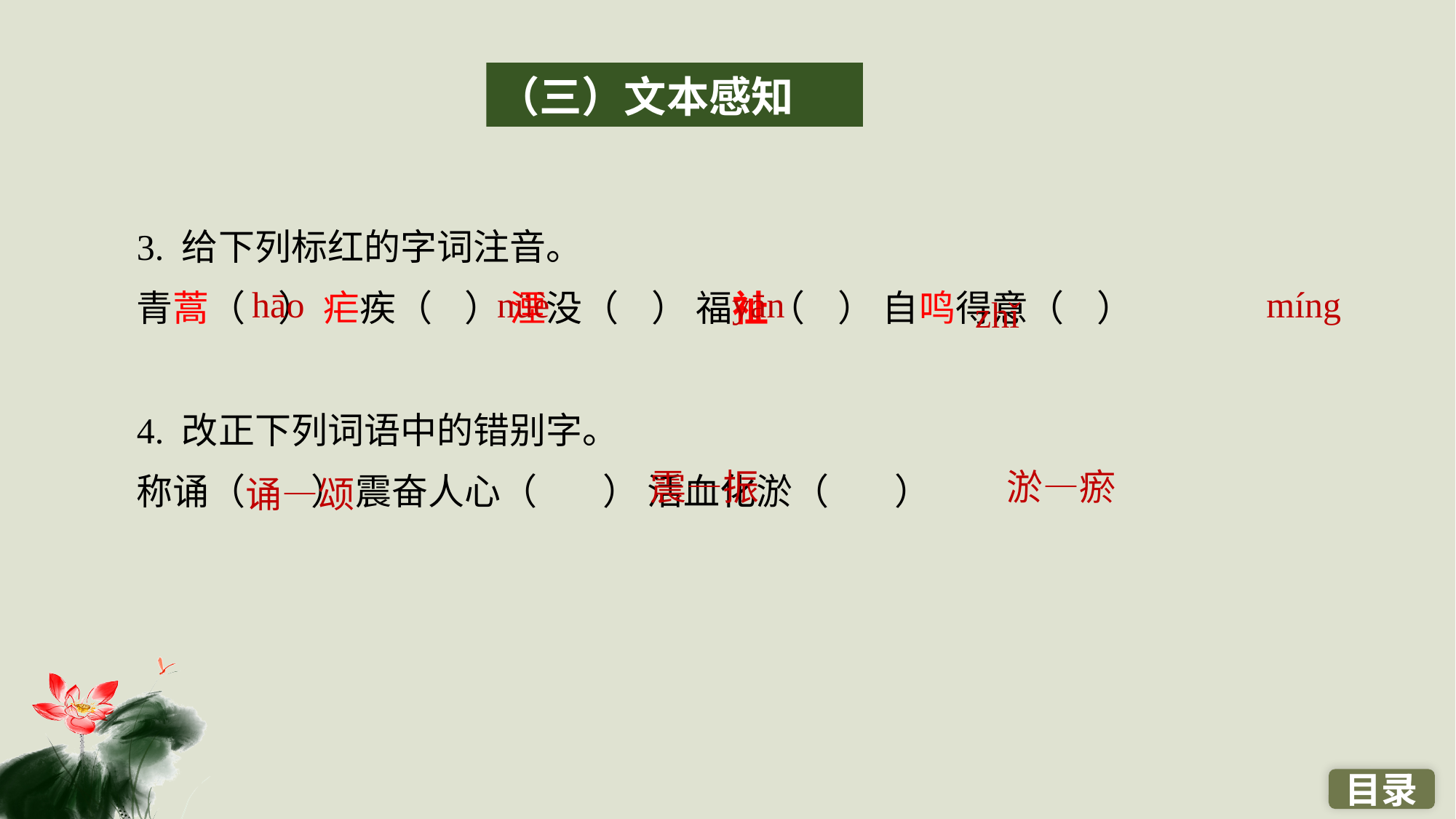

（三）文本感知
3. 给下列标红的字词注音。
青蒿（    ） 疟疾（    ） 湮没（    ） 福祉（    ） 自鸣得意（    ）

4. 改正下列词语中的错别字。
称诵（        ） 震奋人心（        ） 活血化淤（        ）
hāo
nüè
yān
míng
zhǐ
震—振
淤—瘀
诵—颂